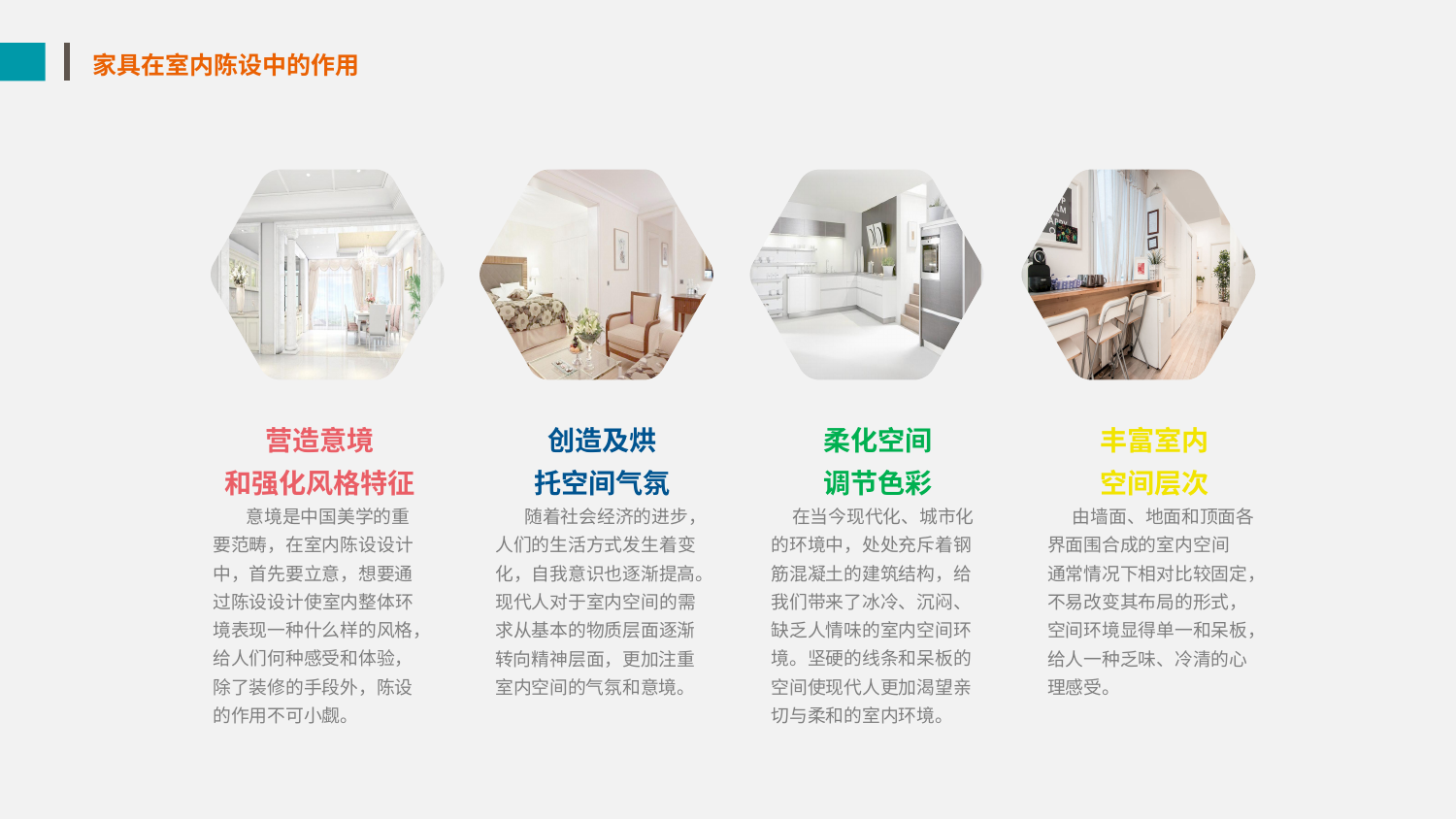

家具在室内陈设中的作用

营造意境
和强化风格特征
       意境是中国美学的重要范畴，在室内陈设设计中，首先要立意，想要通过陈设设计使室内整体环境表现一种什么样的风格，给人们何种感受和体验，除了装修的手段外，陈设的作用不可小觑。
创造及烘
托空间气氛
      随着社会经济的进步，人们的生活方式发生着变化，自我意识也逐渐提高。现代人对于室内空间的需求从基本的物质层面逐渐转向精神层面，更加注重室内空间的气氛和意境。
柔化空间
调节色彩
    在当今现代化、城市化的环境中，处处充斥着钢筋混凝土的建筑结构，给我们带来了冰冷、沉闷、缺乏人情味的室内空间环境。坚硬的线条和呆板的空间使现代人更加渴望亲切与柔和的室内环境。
丰富室内
空间层次
     由墙面、地面和顶面各界面围合成的室内空间
通常情况下相对比较固定，不易改变其布局的形式，空间环境显得单一和呆板，给人一种乏味、冷清的心理感受。